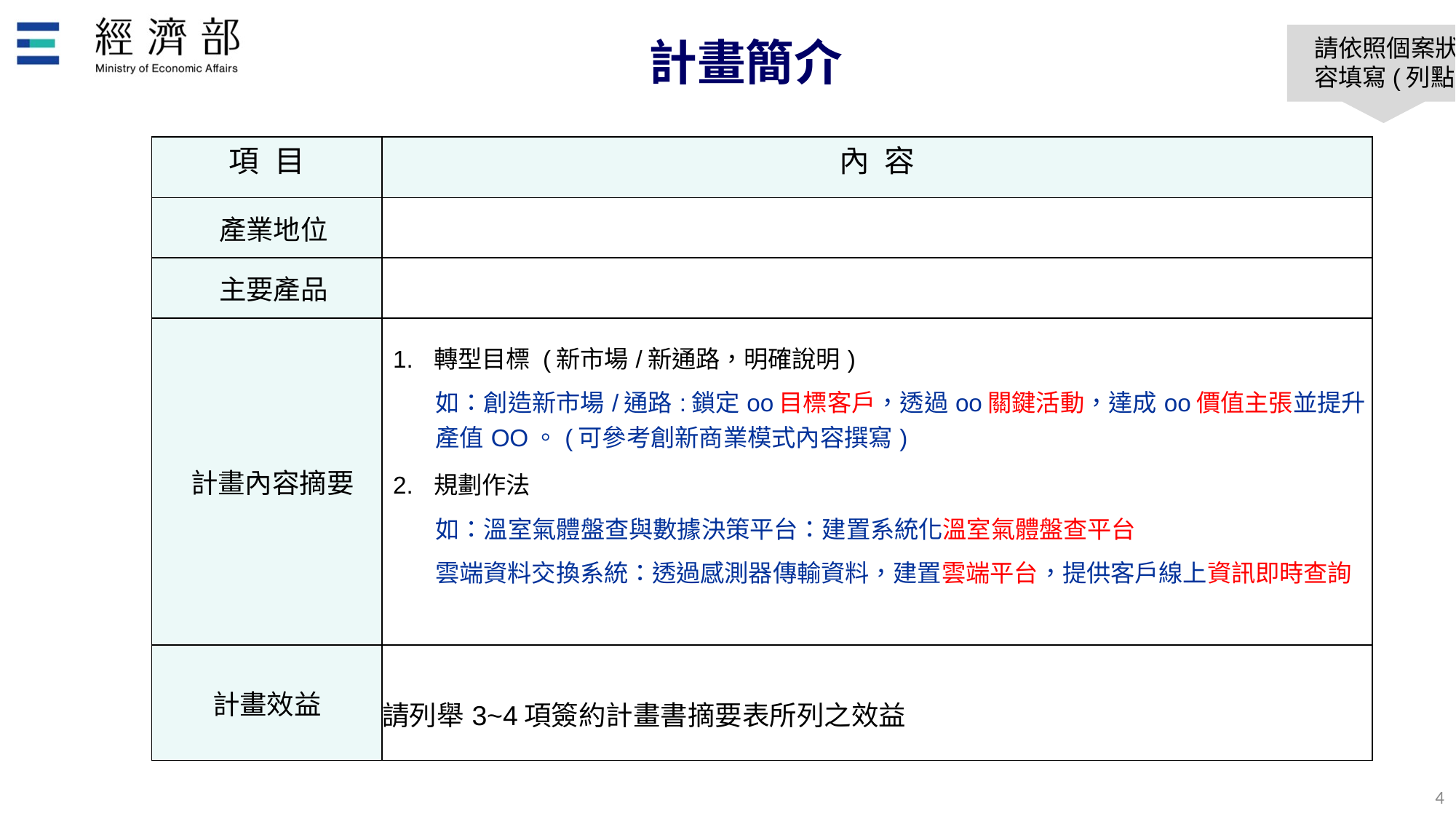

# 計畫簡介

請依照個案狀況修正範例內容填寫(列點、畫紅字)
| 項目 | 內容 |
| --- | --- |
| 產業地位 |  |
| 主要產品 |  |
| 計畫內容摘要 | 轉型目標 (新市場/新通路，明確說明) 如：創造新市場/通路:鎖定oo目標客戶，透過oo關鍵活動，達成oo價值主張並提升產值OO。(可參考創新商業模式內容撰寫) 規劃作法 如：溫室氣體盤查與數據決策平台：建置系統化溫室氣體盤查平台 雲端資料交換系統：透過感測器傳輸資料，建置雲端平台，提供客戶線上資訊即時查詢 |
| 計畫效益 | 請列舉3~4項簽約計畫書摘要表所列之效益 |
4